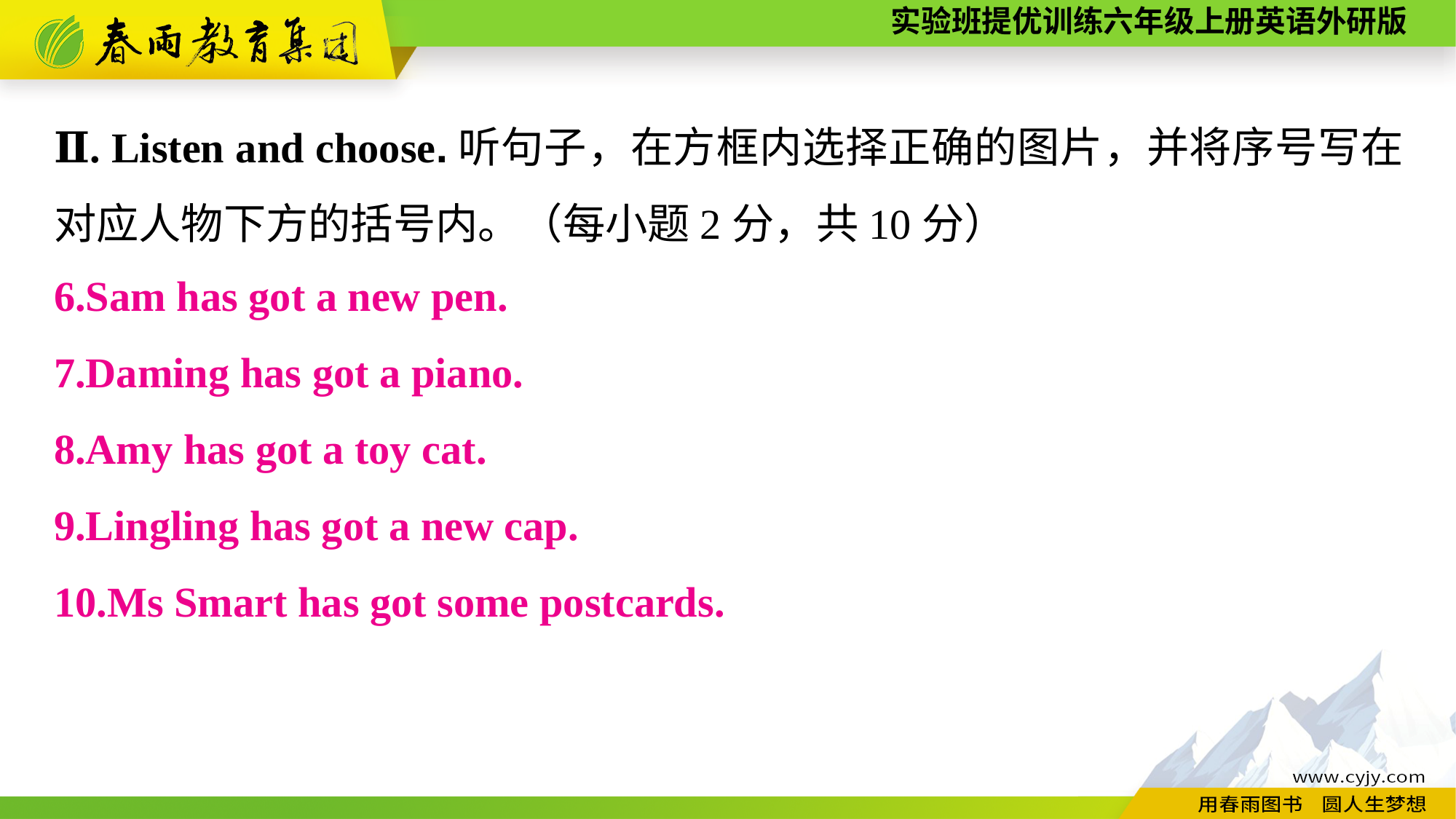

Ⅱ. Listen and choose.听句子，在方框内选择正确的图片，并将序号写在对应人物下方的括号内。（每小题2分，共10分）

6.Sam has got a new pen.
7.Daming has got a piano.
8.Amy has got a toy cat.
9.Lingling has got a new cap.
10.Ms Smart has got some postcards.